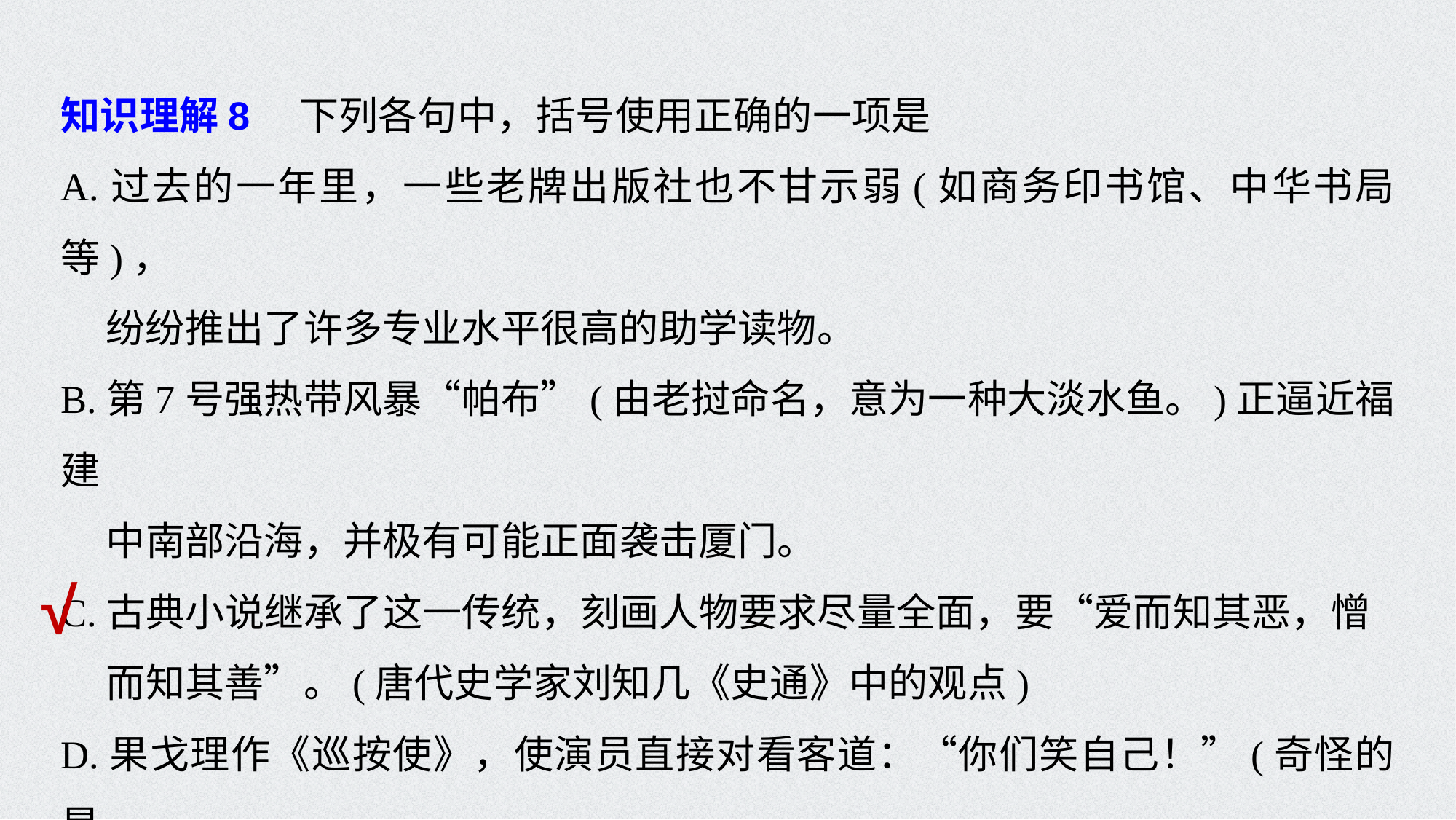

知识理解8　下列各句中，括号使用正确的一项是
A.过去的一年里，一些老牌出版社也不甘示弱(如商务印书馆、中华书局等)，
    纷纷推出了许多专业水平很高的助学读物。
B.第7号强热带风暴“帕布”(由老挝命名，意为一种大淡水鱼。)正逼近福建
    中南部沿海，并极有可能正面袭击厦门。
C.古典小说继承了这一传统，刻画人物要求尽量全面，要“爱而知其恶，憎
    而知其善”。(唐代史学家刘知几《史通》中的观点)
D.果戈理作《巡按使》，使演员直接对看客道：“你们笑自己！”(奇怪的是
    中国的译本，却将这极要紧的一句删去了。)
√